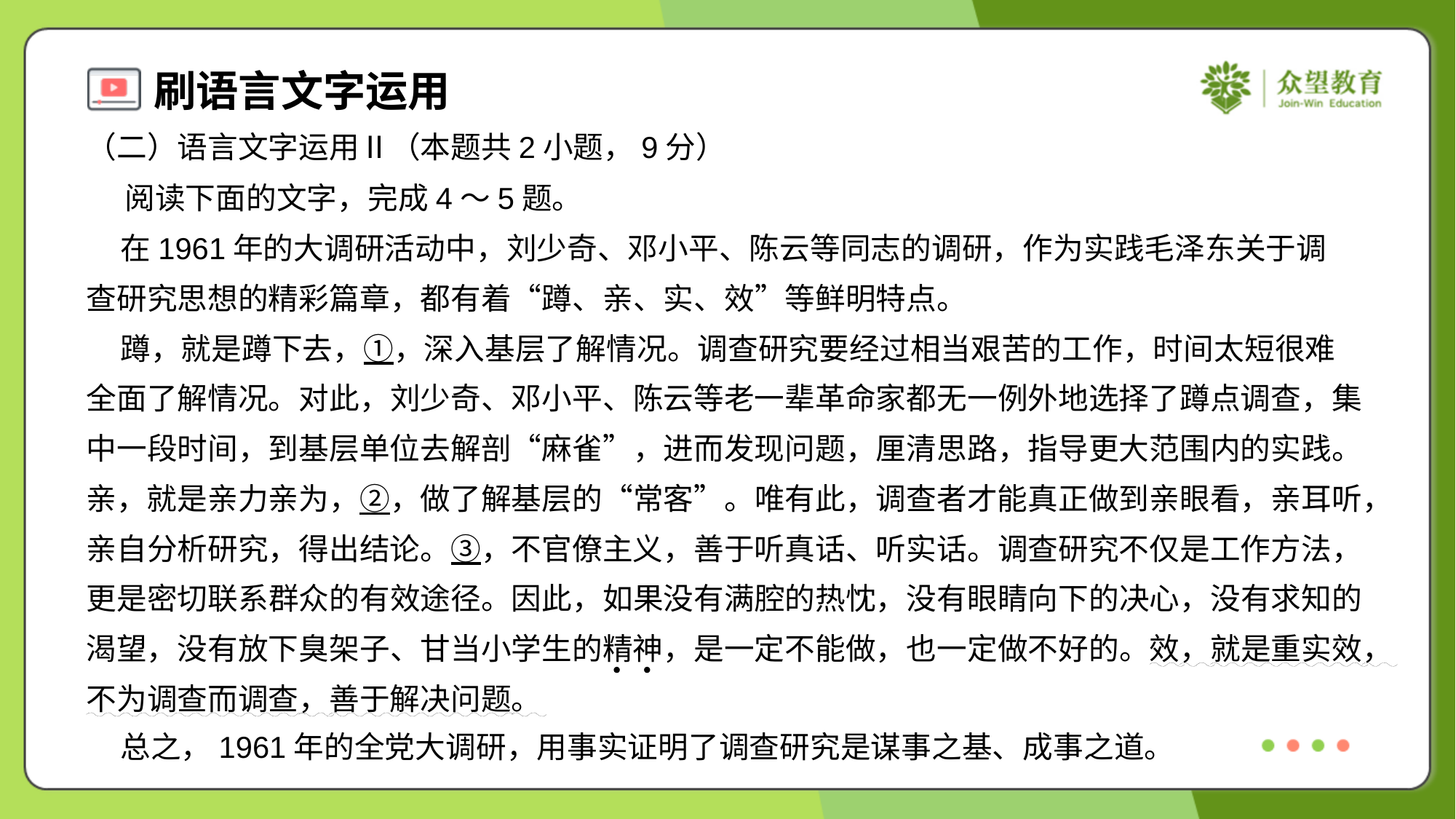

（二）语言文字运用Ⅱ（本题共2小题，9分）
    阅读下面的文字，完成4～5题。
    在1961年的大调研活动中，刘少奇、邓小平、陈云等同志的调研，作为实践毛泽东关于调
查研究思想的精彩篇章，都有着“蹲、亲、实、效”等鲜明特点。
    蹲，就是蹲下去，①，深入基层了解情况。调查研究要经过相当艰苦的工作，时间太短很难
全面了解情况。对此，刘少奇、邓小平、陈云等老一辈革命家都无一例外地选择了蹲点调查，集
中一段时间，到基层单位去解剖“麻雀”，进而发现问题，厘清思路，指导更大范围内的实践。
亲，就是亲力亲为，②，做了解基层的“常客”。唯有此，调查者才能真正做到亲眼看，亲耳听，
亲自分析研究，得出结论。③，不官僚主义，善于听真话、听实话。调查研究不仅是工作方法，
更是密切联系群众的有效途径。因此，如果没有满腔的热忱，没有眼睛向下的决心，没有求知的
渴望，没有放下臭架子、甘当小学生的精神，是一定不能做，也一定做不好的。效，就是重实效，
不为调查而调查，善于解决问题。
    总之，1961年的全党大调研，用事实证明了调查研究是谋事之基、成事之道。